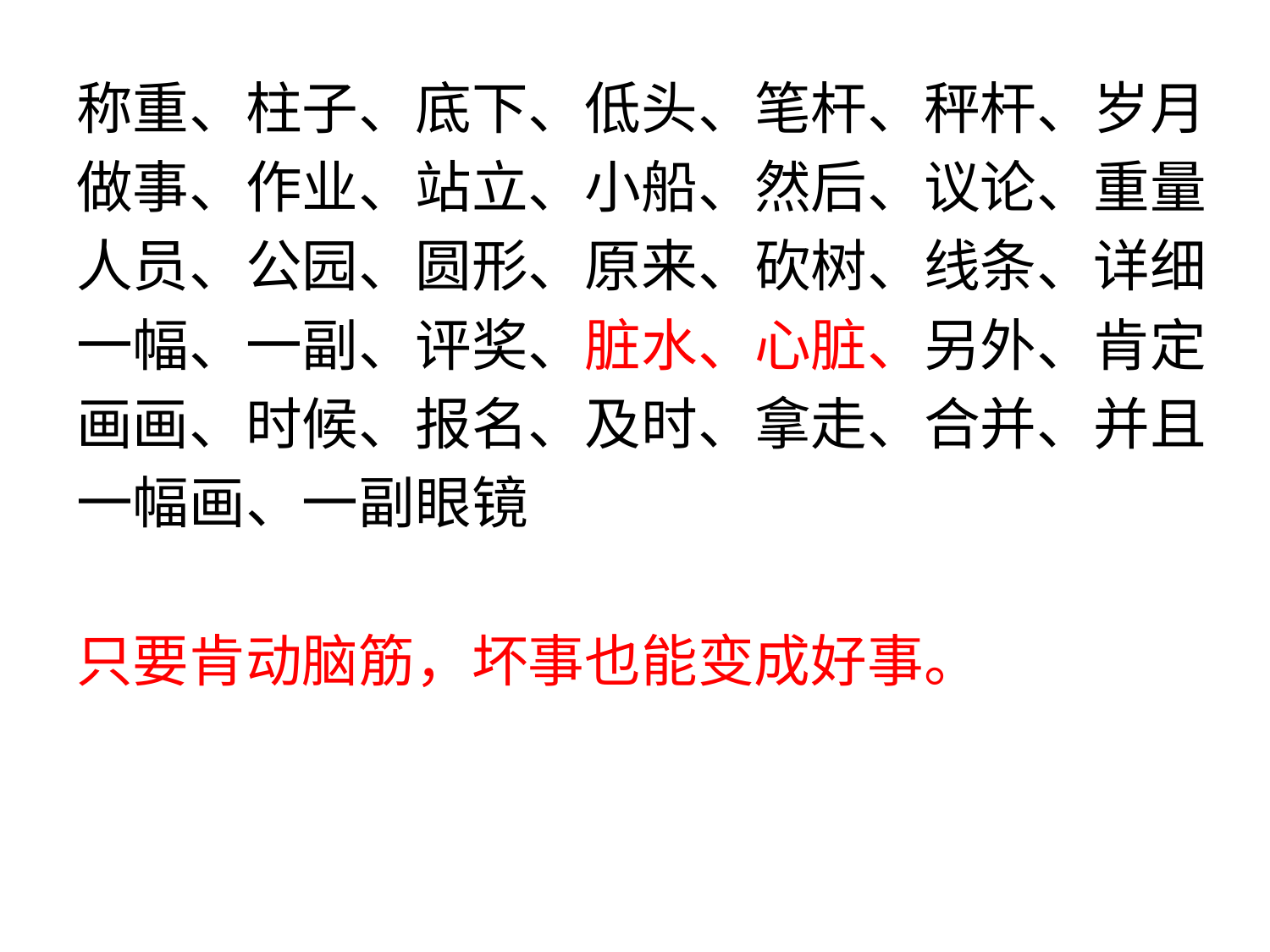

称重、柱子、底下、低头、笔杆、秤杆、岁月
做事、作业、站立、小船、然后、议论、重量
人员、公园、圆形、原来、砍树、线条、详细
一幅、一副、评奖、脏水、心脏、另外、肯定
画画、时候、报名、及时、拿走、合并、并且
一幅画、一副眼镜

只要肯动脑筋，坏事也能变成好事。